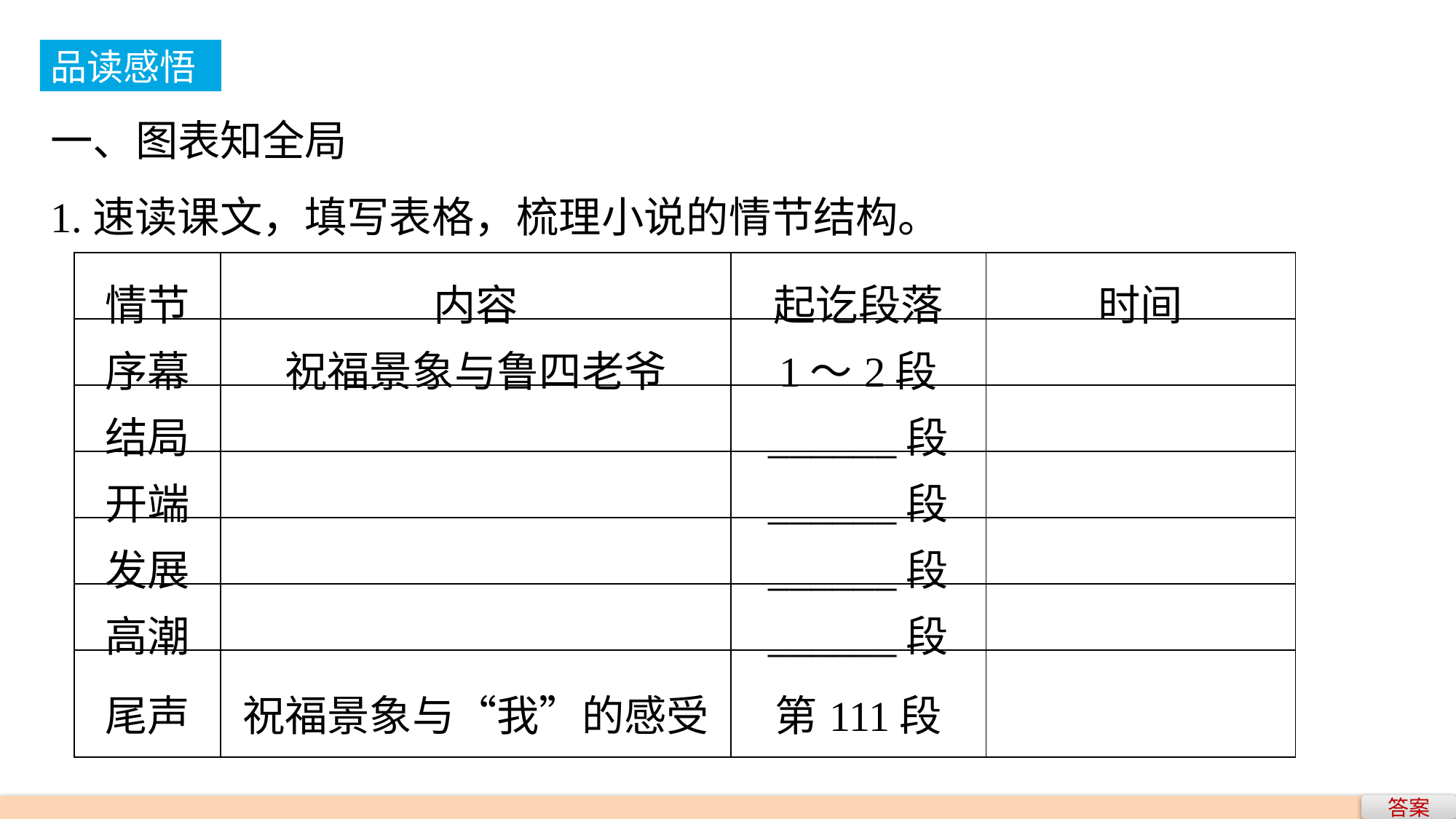

品读感悟
一、图表知全局
1.速读课文，填写表格，梳理小说的情节结构。
| 情节 | 内容 | 起讫段落 | 时间 |
| --- | --- | --- | --- |
| 序幕 | 祝福景象与鲁四老爷 | 1～2段 |  |
| 结局 |  | \_\_\_\_\_\_段 |  |
| 开端 |  | \_\_\_\_\_\_段 |  |
| 发展 |  | \_\_\_\_\_\_段 |  |
| 高潮 |  | \_\_\_\_\_\_段 |  |
| 尾声 | 祝福景象与“我”的感受 | 第111段 |  |
答案